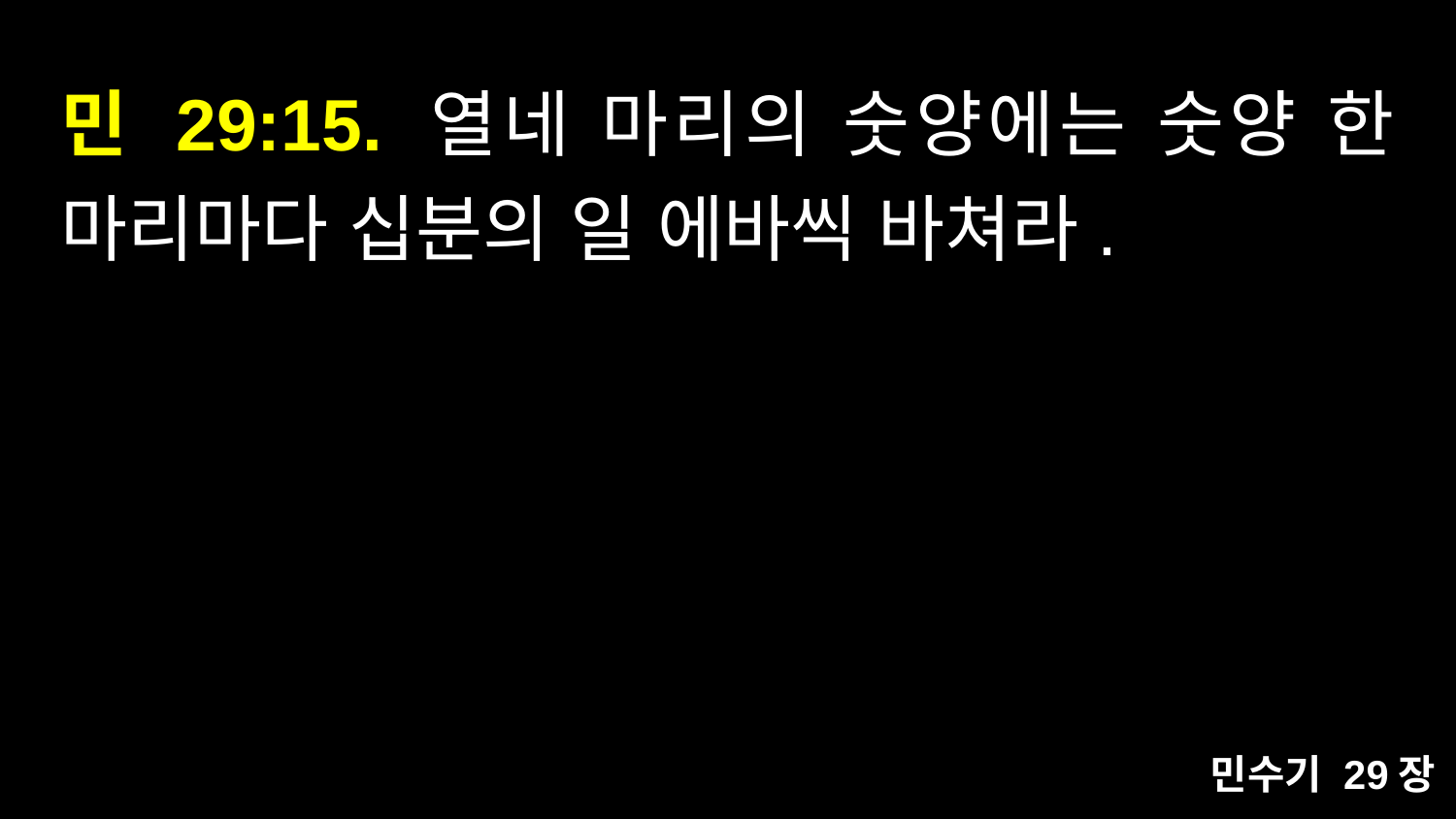

# 민 29:15. 열네 마리의 숫양에는 숫양 한 마리마다 십분의 일 에바씩 바쳐라.
민수기 29장